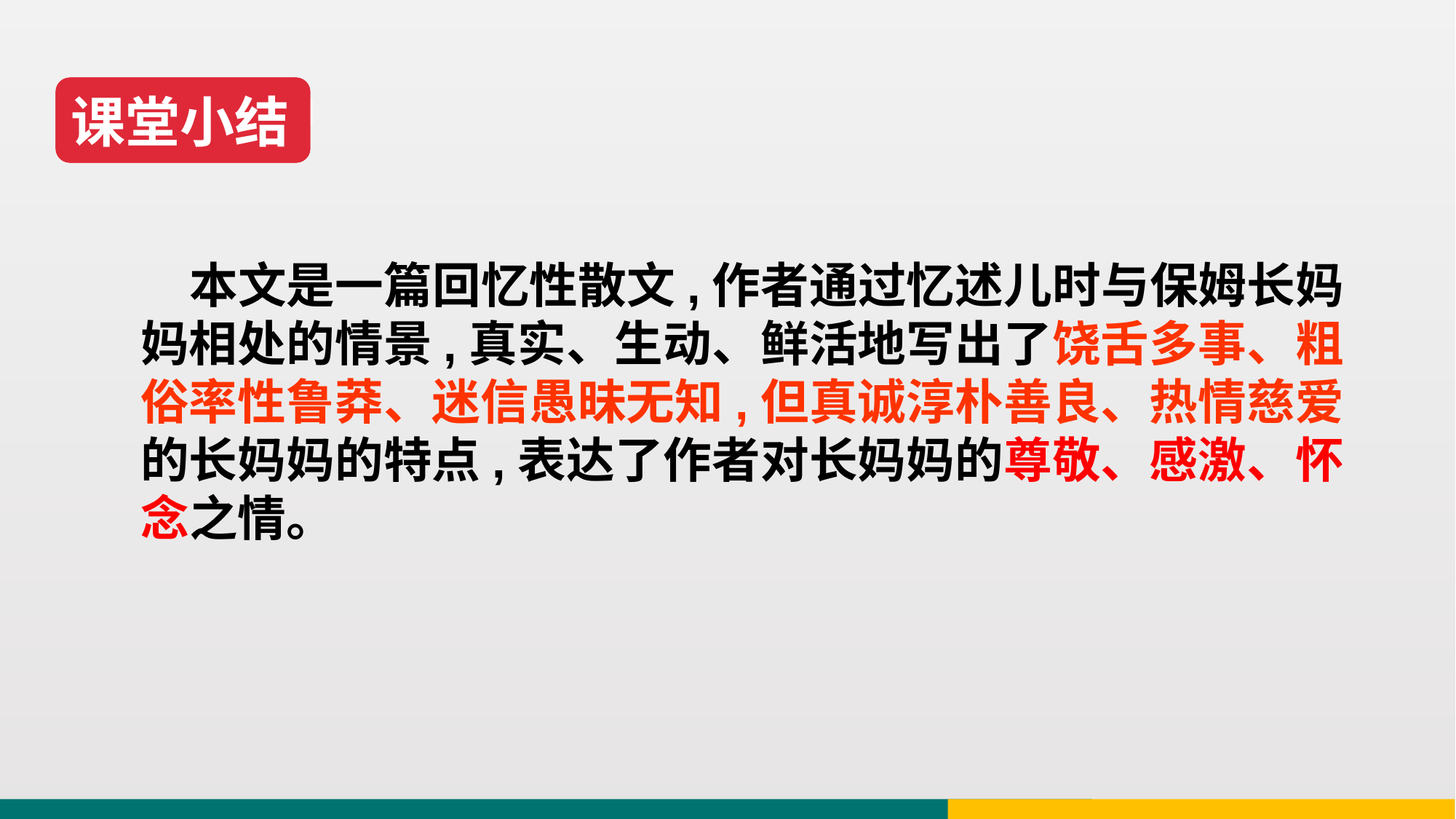

课堂小结
拓展延伸
    本文是一篇回忆性散文,作者通过忆述儿时与保姆长妈妈相处的情景,真实、生动、鲜活地写出了饶舌多事、粗俗率性鲁莽、迷信愚昧无知,但真诚淳朴善良、热情慈爱的长妈妈的特点,表达了作者对长妈妈的尊敬、感激、怀念之情。